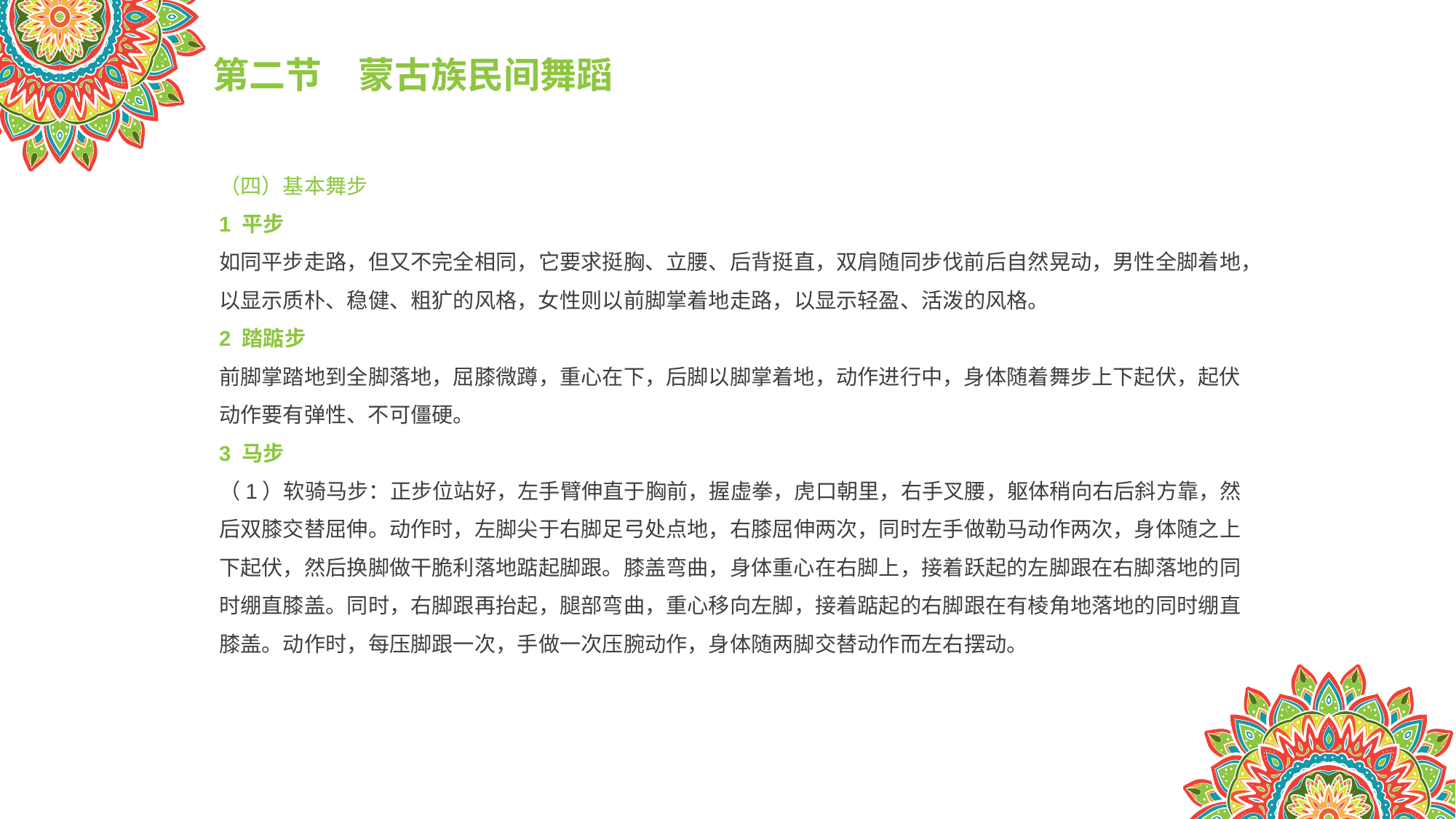

第二节　蒙古族民间舞蹈
（四）基本舞步
1 平步
如同平步走路，但又不完全相同，它要求挺胸、立腰、后背挺直，双肩随同步伐前后自然晃动，男性全脚着地，以显示质朴、稳健、粗犷的风格，女性则以前脚掌着地走路，以显示轻盈、活泼的风格。
2 踏踮步
前脚掌踏地到全脚落地，屈膝微蹲，重心在下，后脚以脚掌着地，动作进行中，身体随着舞步上下起伏，起伏动作要有弹性、不可僵硬。
3 马步
（1）软骑马步：正步位站好，左手臂伸直于胸前，握虚拳，虎口朝里，右手叉腰，躯体稍向右后斜方靠，然后双膝交替屈伸。动作时，左脚尖于右脚足弓处点地，右膝屈伸两次，同时左手做勒马动作两次，身体随之上下起伏，然后换脚做干脆利落地踮起脚跟。膝盖弯曲，身体重心在右脚上，接着跃起的左脚跟在右脚落地的同时绷直膝盖。同时，右脚跟再抬起，腿部弯曲，重心移向左脚，接着踮起的右脚跟在有棱角地落地的同时绷直膝盖。动作时，每压脚跟一次，手做一次压腕动作，身体随两脚交替动作而左右摆动。